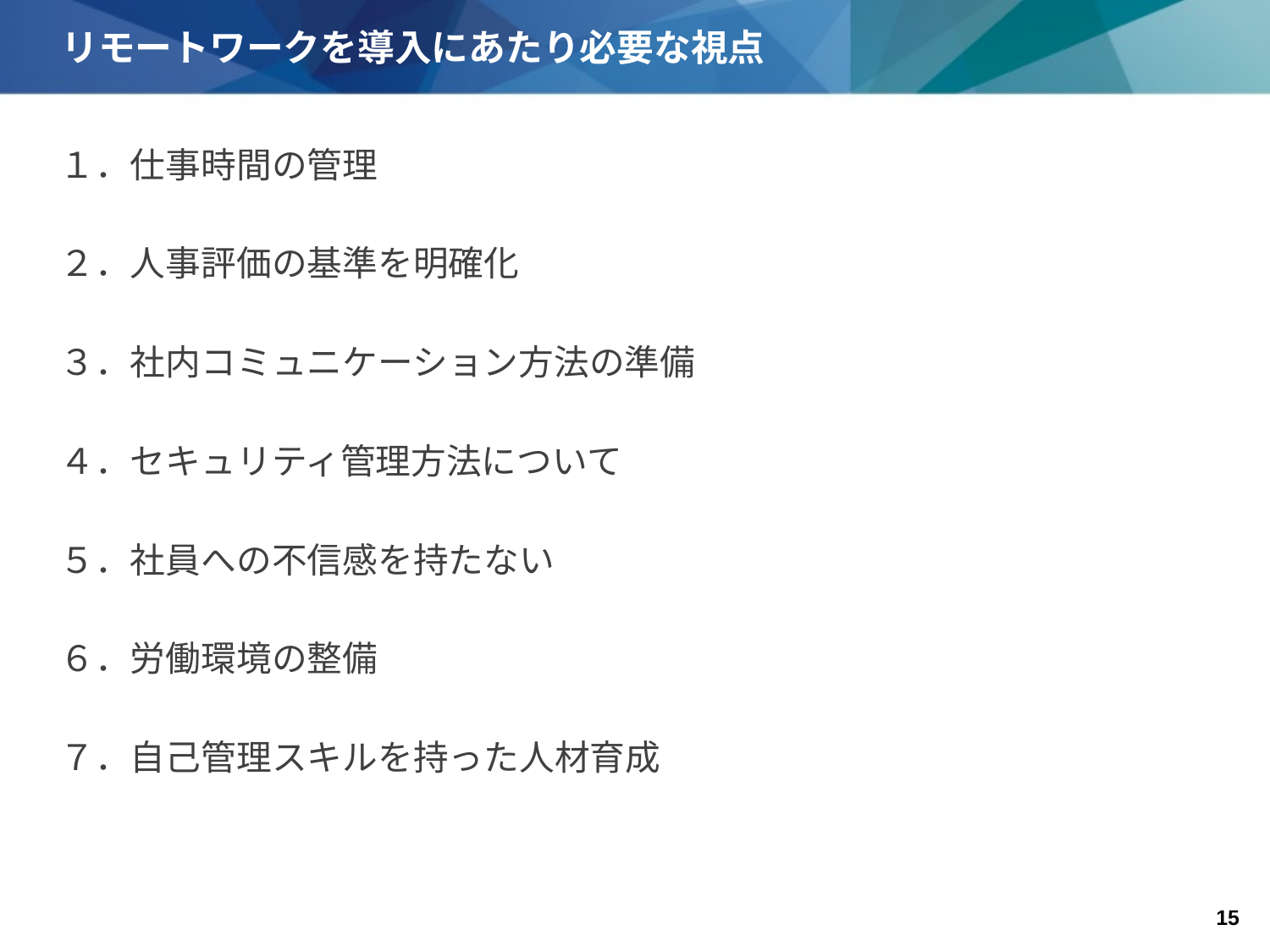

# リモートワークを導入にあたり必要な視点
１．仕事時間の管理

２．人事評価の基準を明確化

３．社内コミュニケーション方法の準備

４．セキュリティ管理方法について

５．社員への不信感を持たない

６．労働環境の整備

７．自己管理スキルを持った人材育成